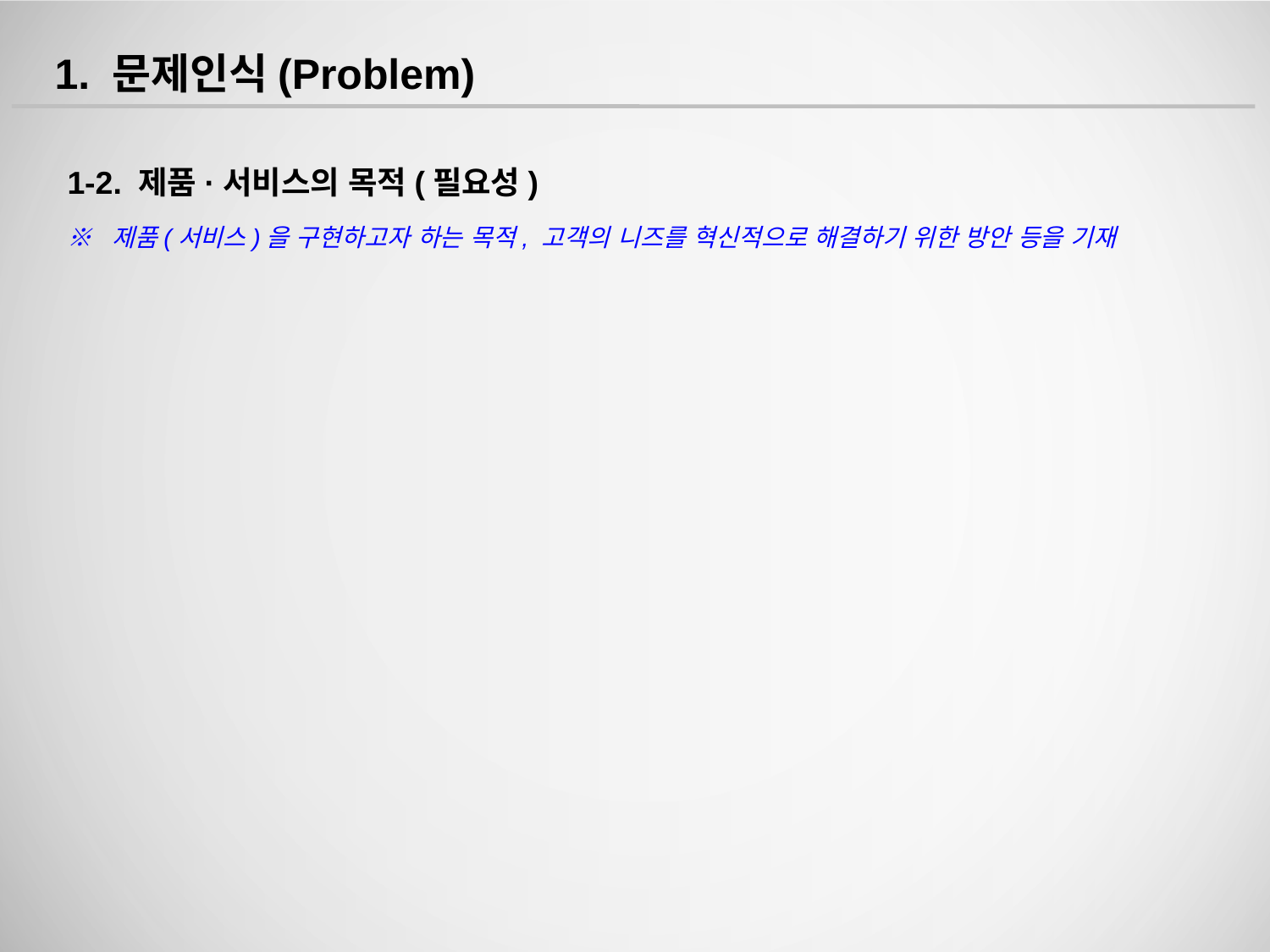

1. 문제인식(Problem)
1-2. 제품·서비스의 목적(필요성)

※  제품(서비스)을 구현하고자 하는 목적, 고객의 니즈를 혁신적으로 해결하기 위한 방안 등을 기재